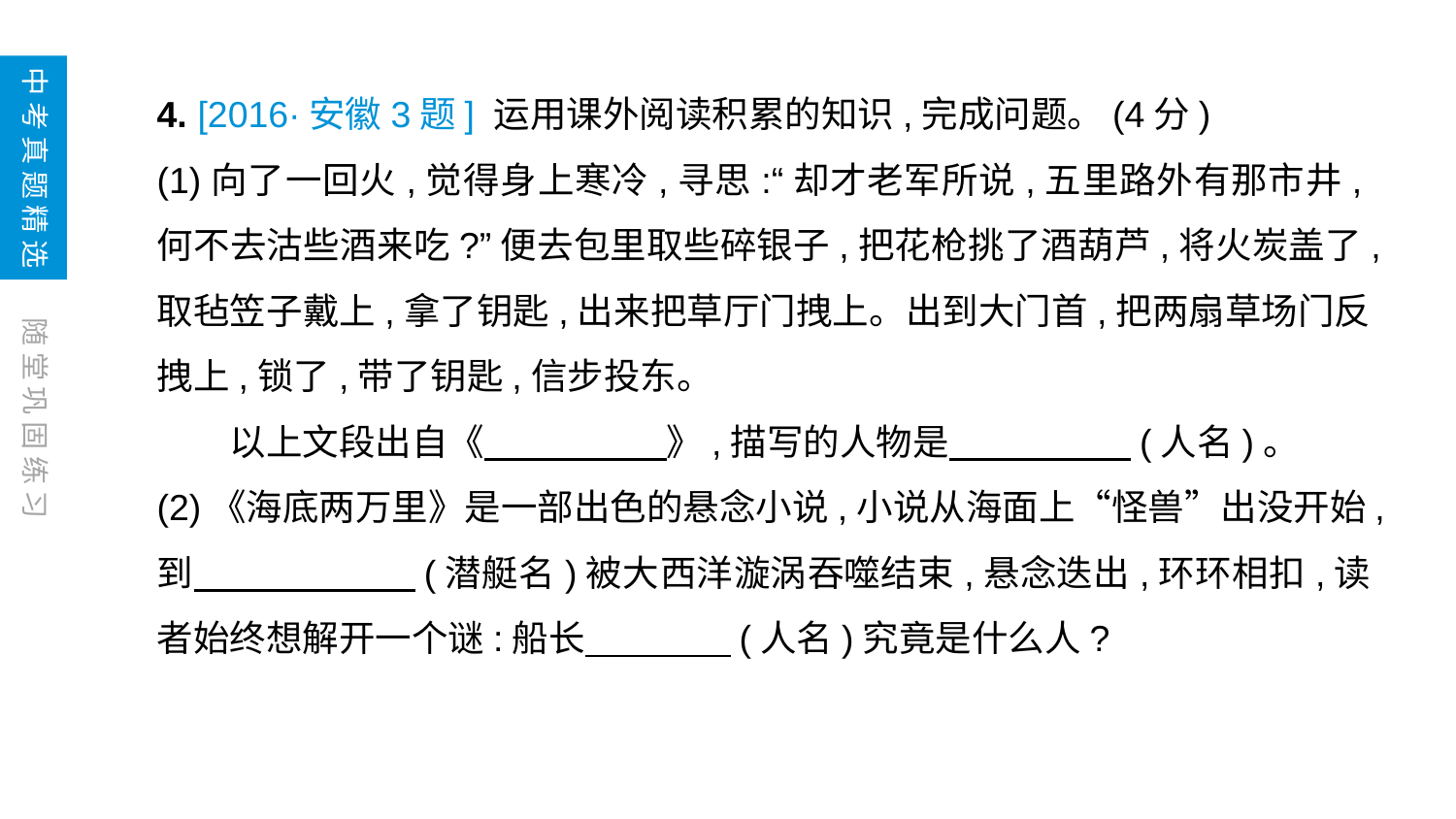

中考真题精选
4. [2016·安徽3题] 运用课外阅读积累的知识,完成问题。(4分)
(1)向了一回火,觉得身上寒冷,寻思:“却才老军所说,五里路外有那市井,何不去沽些酒来吃?”便去包里取些碎银子,把花枪挑了酒葫芦,将火炭盖了,取毡笠子戴上,拿了钥匙,出来把草厅门拽上。出到大门首,把两扇草场门反拽上,锁了,带了钥匙,信步投东。
　　以上文段出自《　　　　　》,描写的人物是　　　　　(人名)。
(2)《海底两万里》是一部出色的悬念小说,小说从海面上“怪兽”出没开始,到　　　　　　(潜艇名)被大西洋漩涡吞噬结束,悬念迭出,环环相扣,读者始终想解开一个谜:船长　　　　(人名)究竟是什么人?
随堂巩固练习